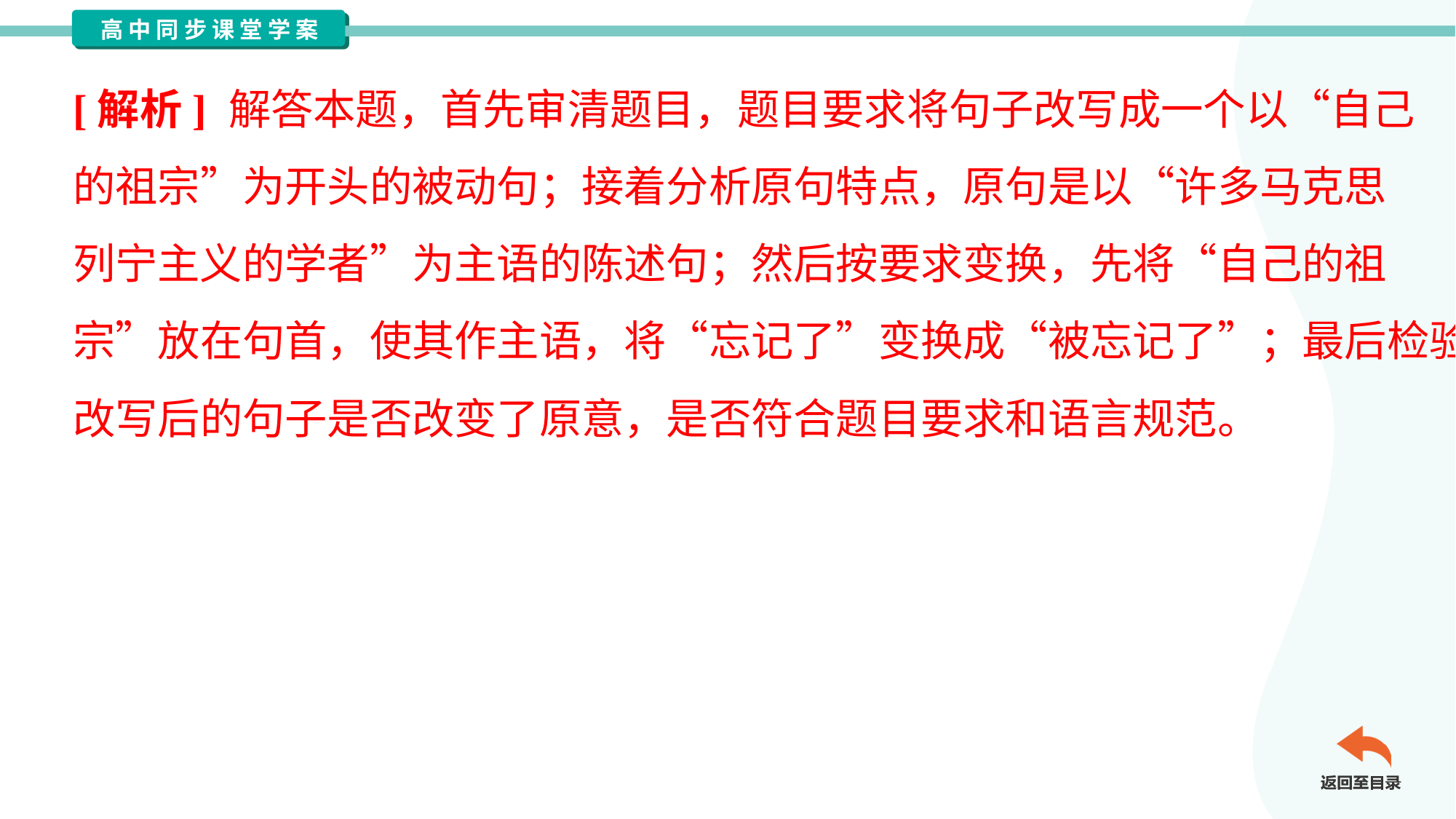

[解析] 解答本题，首先审清题目，题目要求将句子改写成一个以“自己
的祖宗”为开头的被动句；接着分析原句特点，原句是以“许多马克思
列宁主义的学者”为主语的陈述句；然后按要求变换，先将“自己的祖
宗”放在句首，使其作主语，将“忘记了”变换成“被忘记了”；最后检验
改写后的句子是否改变了原意，是否符合题目要求和语言规范。